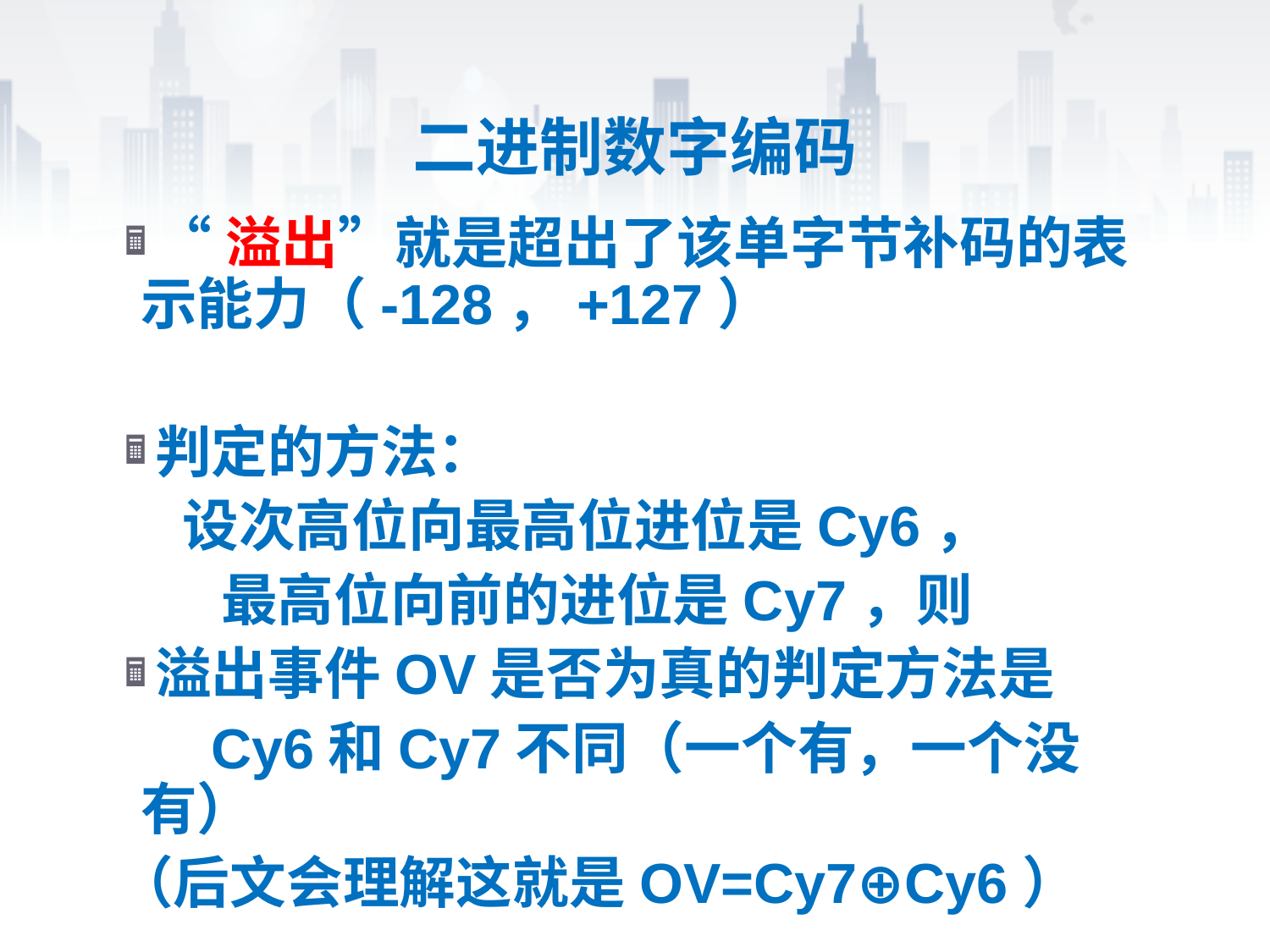

# 二进制数字编码
“溢出”就是超出了该单字节补码的表示能力（-128，+127）

判定的方法：
    设次高位向最高位进位是Cy6，
       最高位向前的进位是Cy7，则
溢出事件OV是否为真的判定方法是
      Cy6和Cy7不同（一个有，一个没有）
（后文会理解这就是OV=Cy7⊕Cy6）